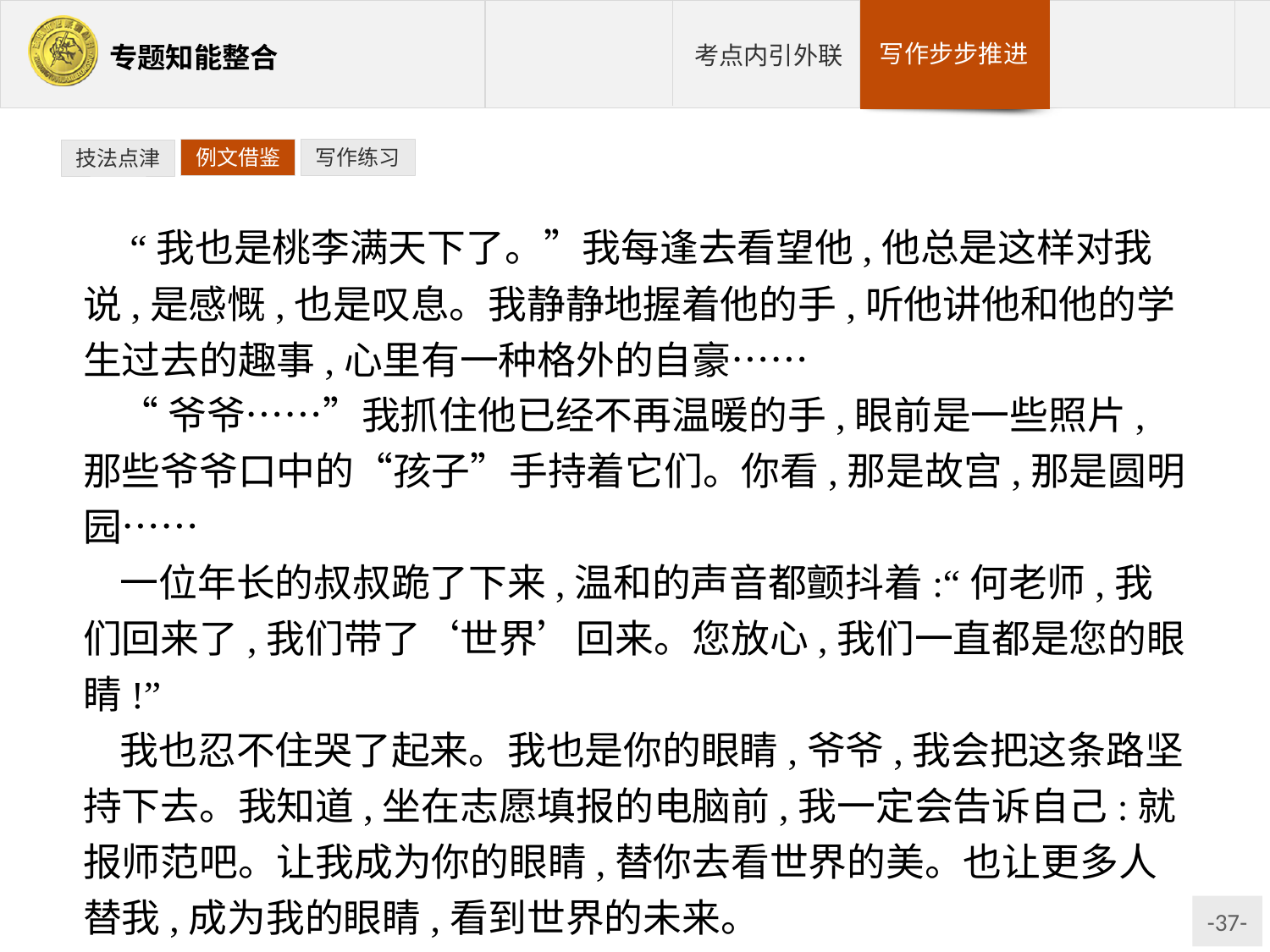

例文借鉴
写作练习
技法点津
 “我也是桃李满天下了。”我每逢去看望他,他总是这样对我说,是感慨,也是叹息。我静静地握着他的手,听他讲他和他的学生过去的趣事,心里有一种格外的自豪……
“爷爷……”我抓住他已经不再温暖的手,眼前是一些照片,那些爷爷口中的“孩子”手持着它们。你看,那是故宫,那是圆明园……
一位年长的叔叔跪了下来,温和的声音都颤抖着:“何老师,我们回来了,我们带了‘世界’回来。您放心,我们一直都是您的眼睛!”
我也忍不住哭了起来。我也是你的眼睛,爷爷,我会把这条路坚持下去。我知道,坐在志愿填报的电脑前,我一定会告诉自己:就报师范吧。让我成为你的眼睛,替你去看世界的美。也让更多人替我,成为我的眼睛,看到世界的未来。